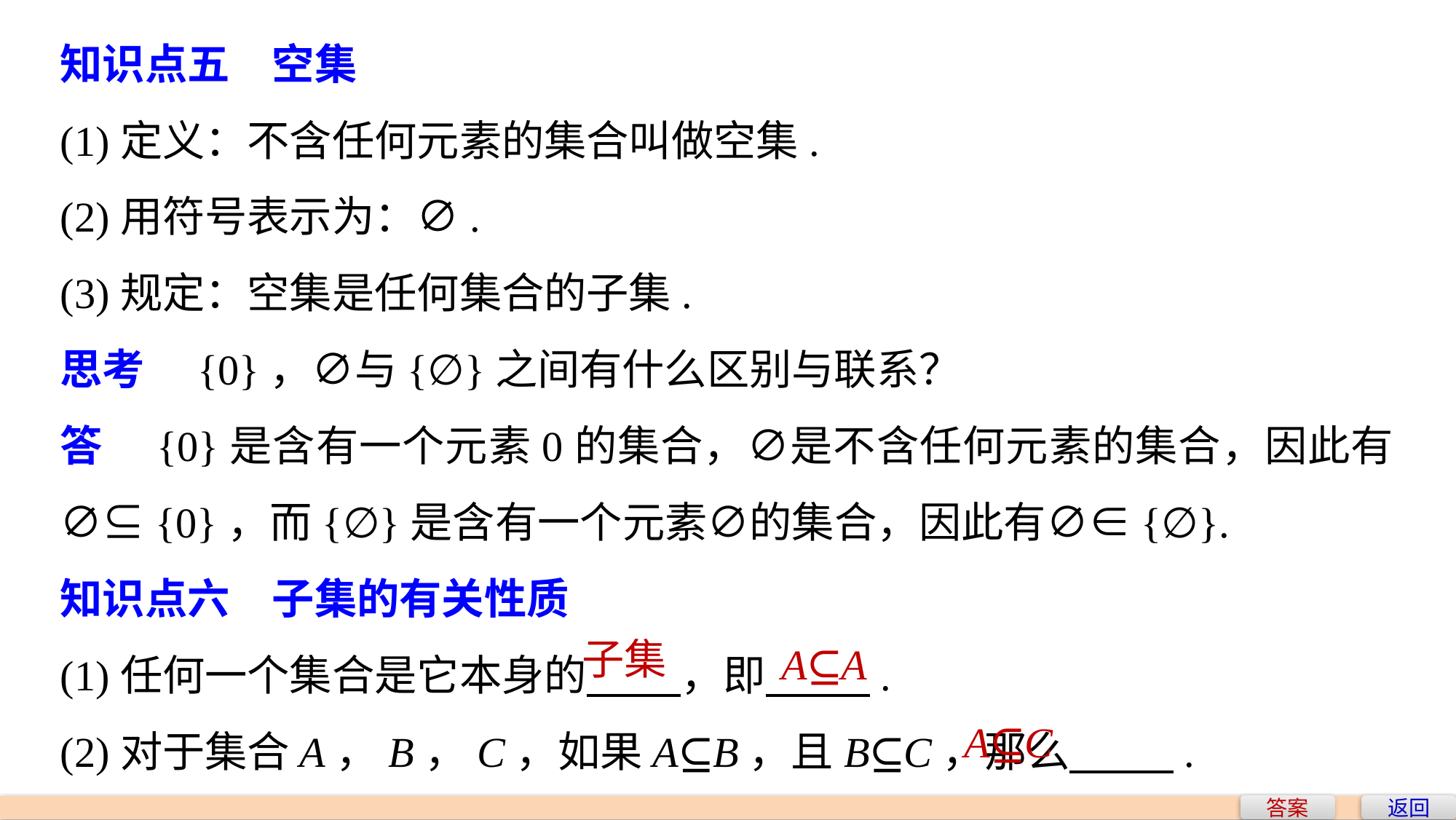

知识点五　空集
(1)定义：不含任何元素的集合叫做空集.
(2)用符号表示为：∅.
(3)规定：空集是任何集合的子集.
思考　{0}，∅与{∅}之间有什么区别与联系？
答　{0}是含有一个元素0的集合，∅是不含任何元素的集合，因此有∅⊆{0}，而{∅}是含有一个元素∅的集合，因此有∅∈{∅}.
知识点六　子集的有关性质
(1)任何一个集合是它本身的          ，即           .
(2)对于集合A，B，C，如果A⊆B，且B⊆C，那么           .
子集
A⊆A
A⊆C
答案
返回